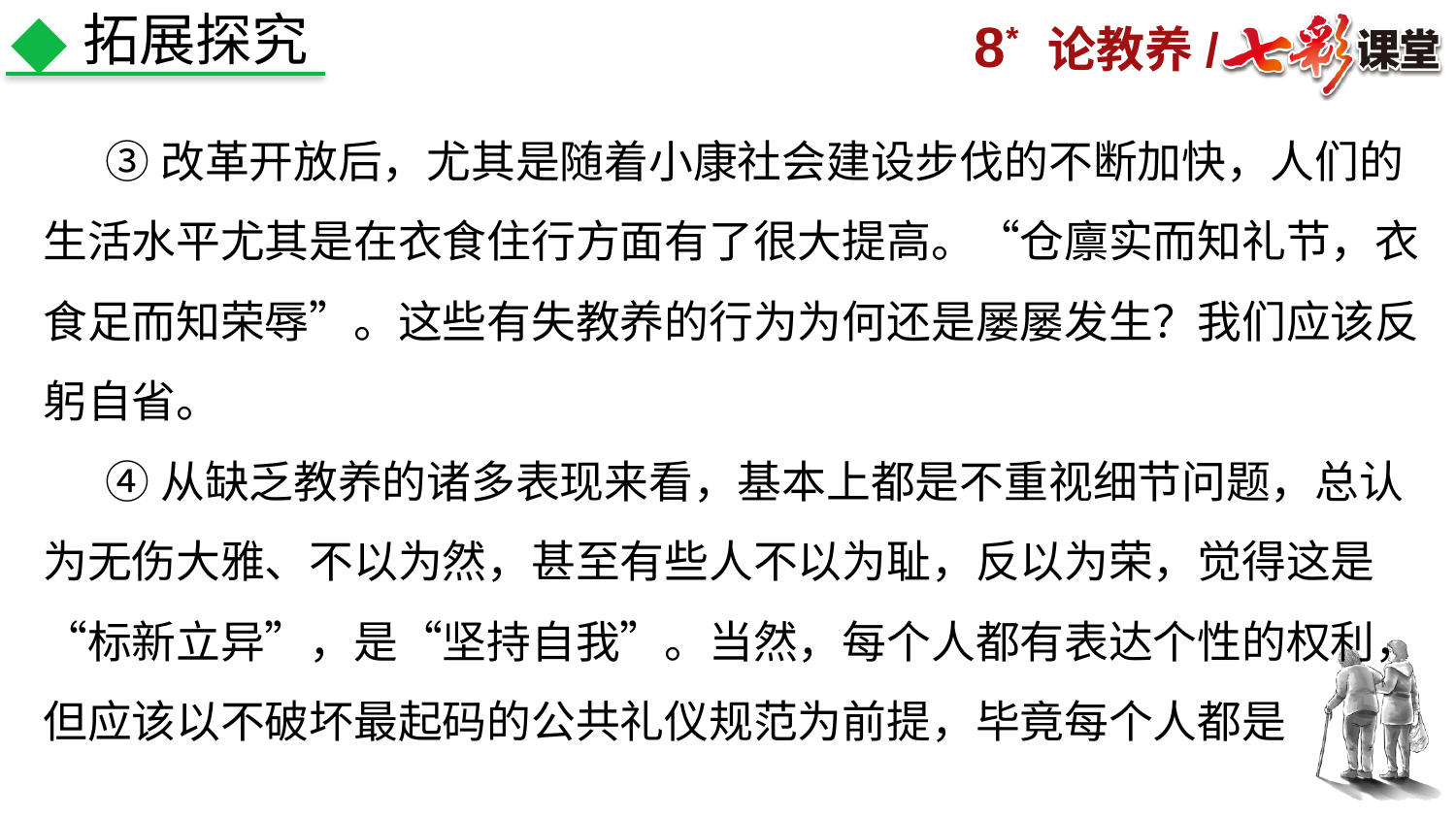

拓展探究

  ③改革开放后，尤其是随着小康社会建设步伐的不断加快，人们的生活水平尤其是在衣食住行方面有了很大提高。“仓廪实而知礼节，衣食足而知荣辱”。这些有失教养的行为为何还是屡屡发生？我们应该反躬自省。
  ④从缺乏教养的诸多表现来看，基本上都是不重视细节问题，总认为无伤大雅、不以为然，甚至有些人不以为耻，反以为荣，觉得这是“标新立异”，是“坚持自我”。当然，每个人都有表达个性的权利，但应该以不破坏最起码的公共礼仪规范为前提，毕竟每个人都是